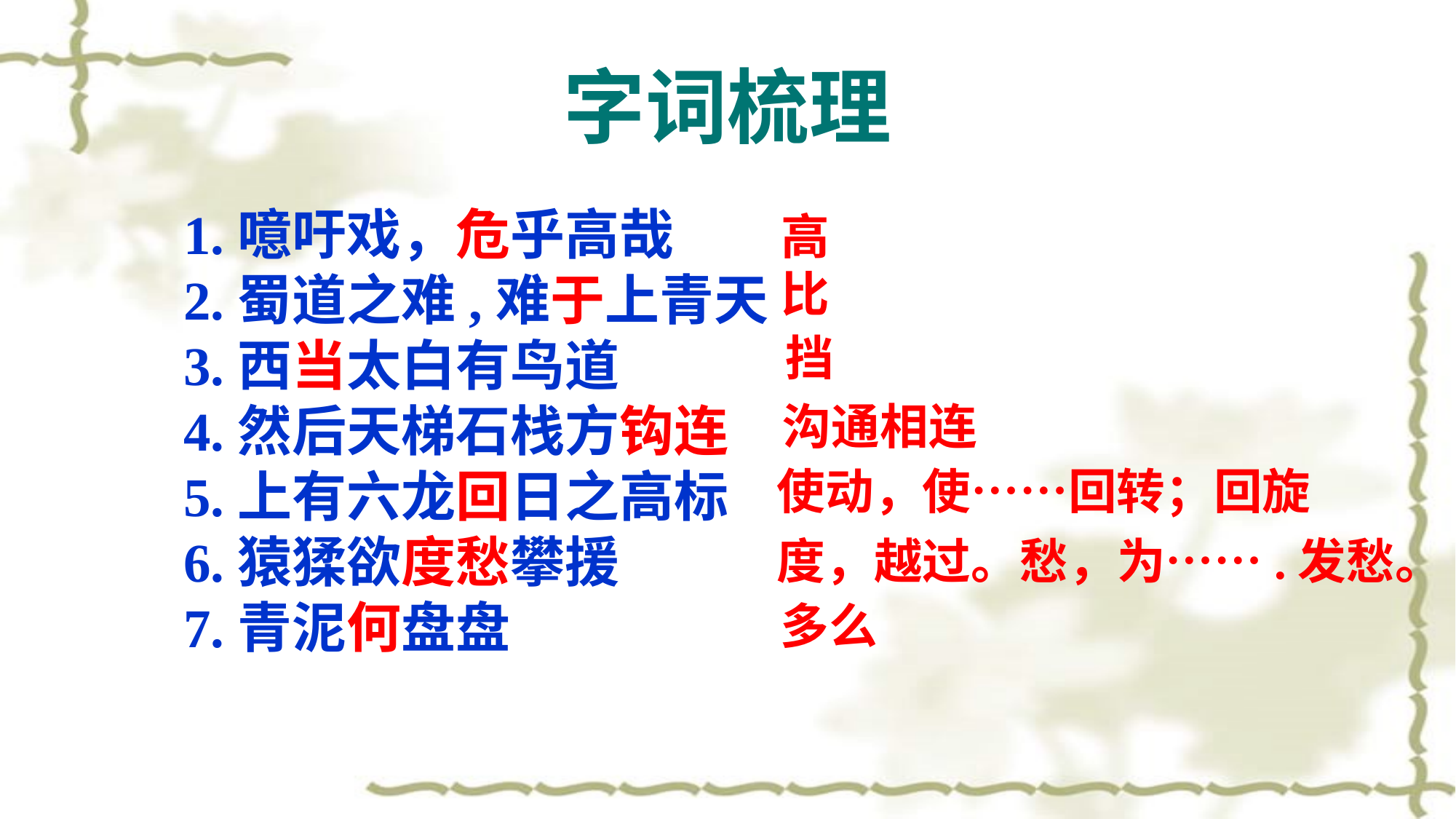

字词梳理
高

1.噫吁戏，危乎高哉
2.蜀道之难,难于上青天
3.西当太白有鸟道
4.然后天梯石栈方钩连
5.上有六龙回日之高标
6.猿猱欲度愁攀援
7.青泥何盘盘

比
挡
沟通相连
使动，使……回转；回旋
度，越过。愁，为…….发愁。

多么